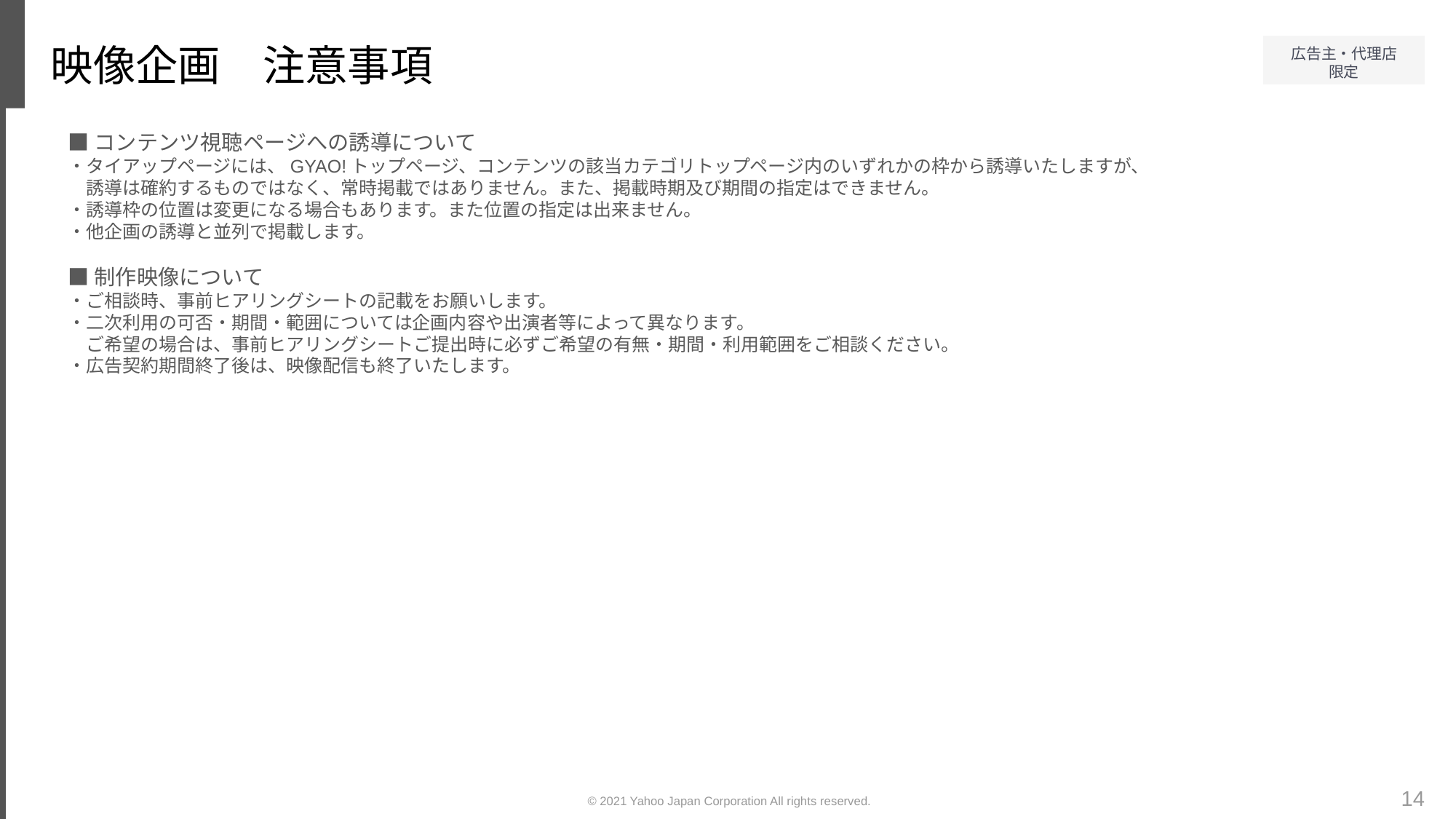

映像企画　注意事項
■コンテンツ視聴ページへの誘導について
・タイアップページには、GYAO!トップページ、コンテンツの該当カテゴリトップページ内のいずれかの枠から誘導いたしますが、
　誘導は確約するものではなく、常時掲載ではありません。また、掲載時期及び期間の指定はできません。
・誘導枠の位置は変更になる場合もあります。また位置の指定は出来ません。
・他企画の誘導と並列で掲載します。

■制作映像について
・ご相談時、事前ヒアリングシートの記載をお願いします。
・二次利用の可否・期間・範囲については企画内容や出演者等によって異なります。
　ご希望の場合は、事前ヒアリングシートご提出時に必ずご希望の有無・期間・利用範囲をご相談ください。
・広告契約期間終了後は、映像配信も終了いたします。
14